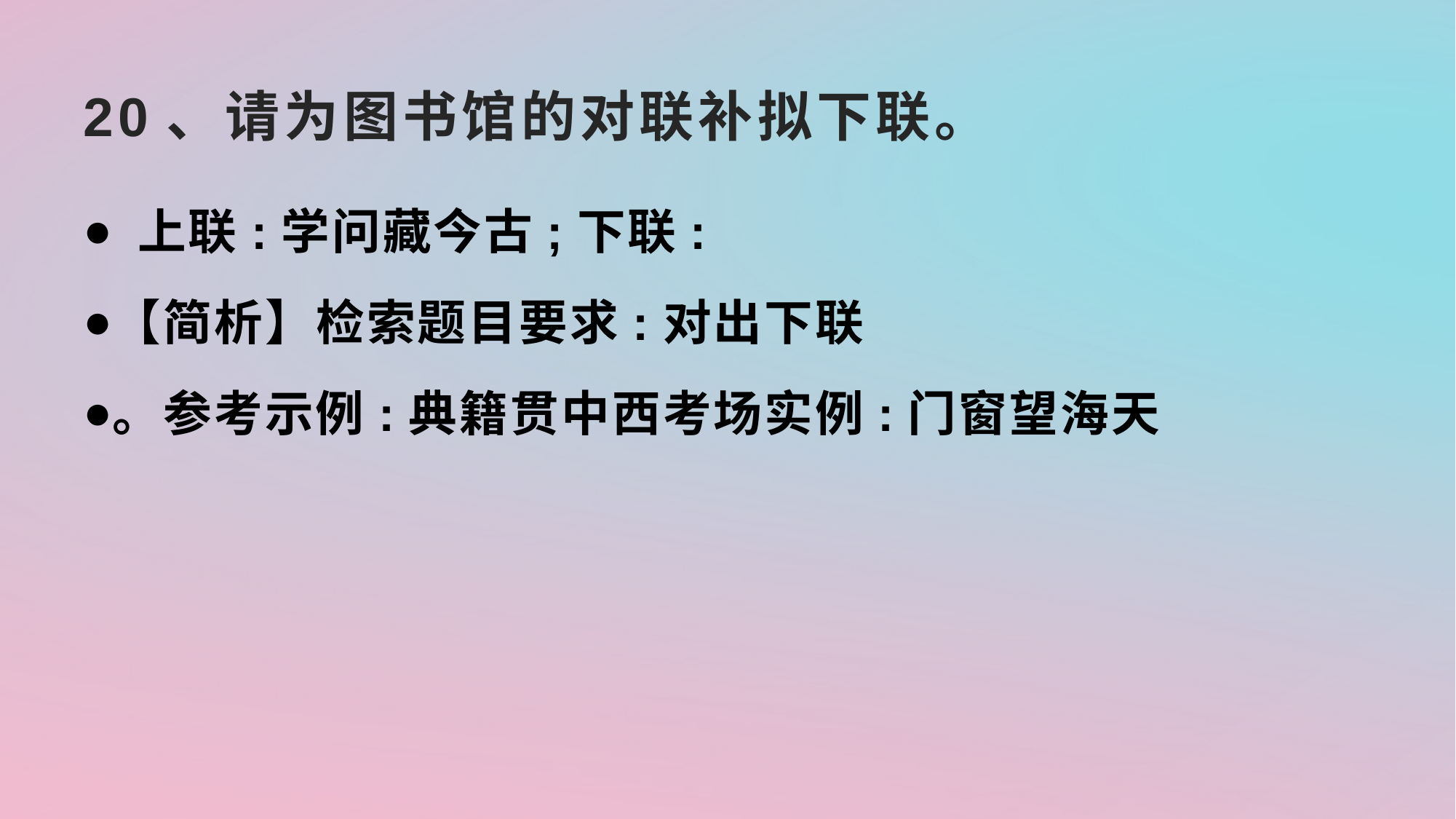

# 20、请为图书馆的对联补拟下联。
 上联:学问藏今古;下联:
【简析】检索题目要求:对出下联
。参考示例:典籍贯中西考场实例:门窗望海天